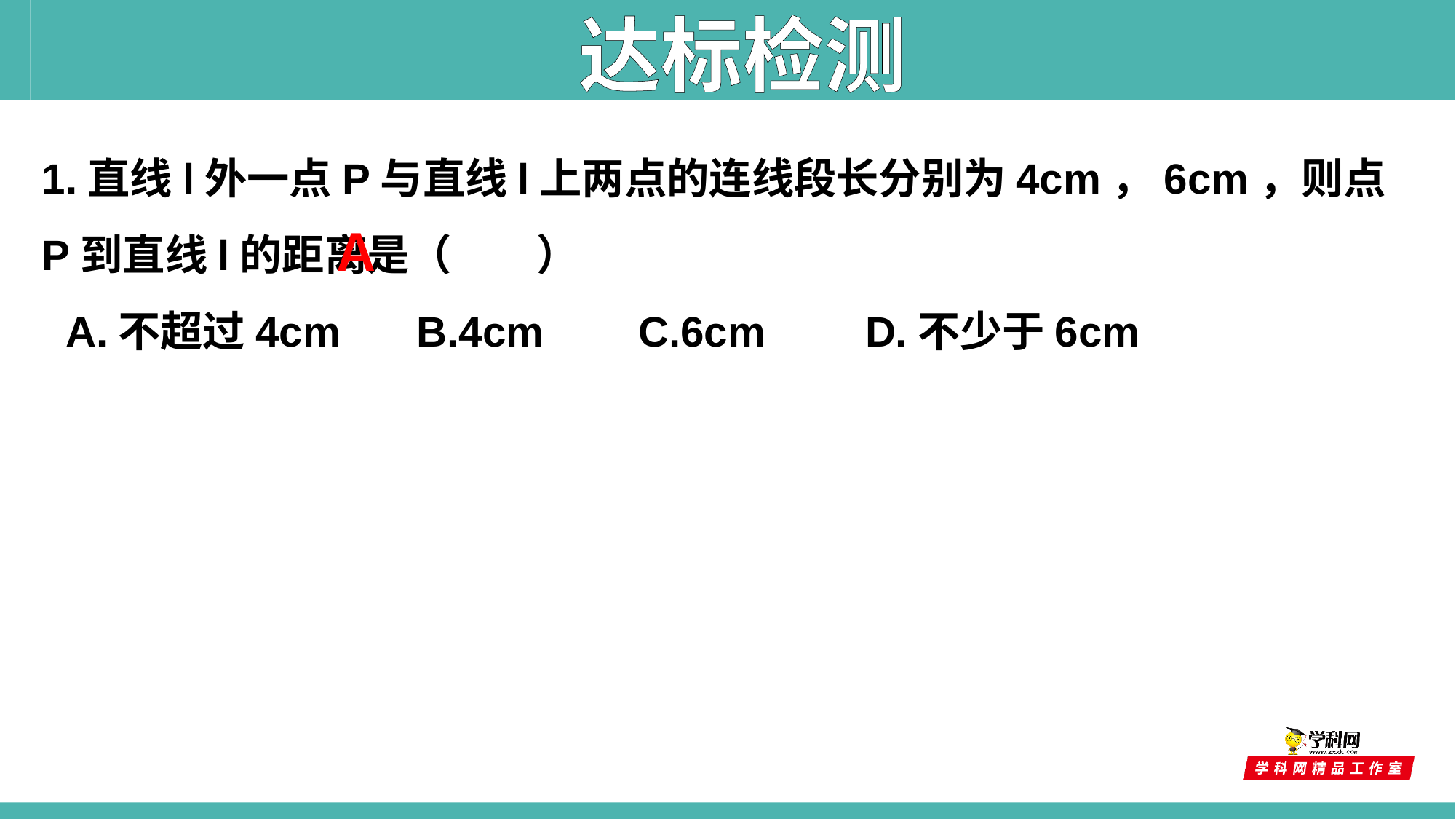

达标检测
1.直线l外一点P与直线l上两点的连线段长分别为4cm，6cm，则点P到直线l的距离是（　　）
  A.不超过4cm	    B.4cm        C.6cm	     D.不少于6cm
A